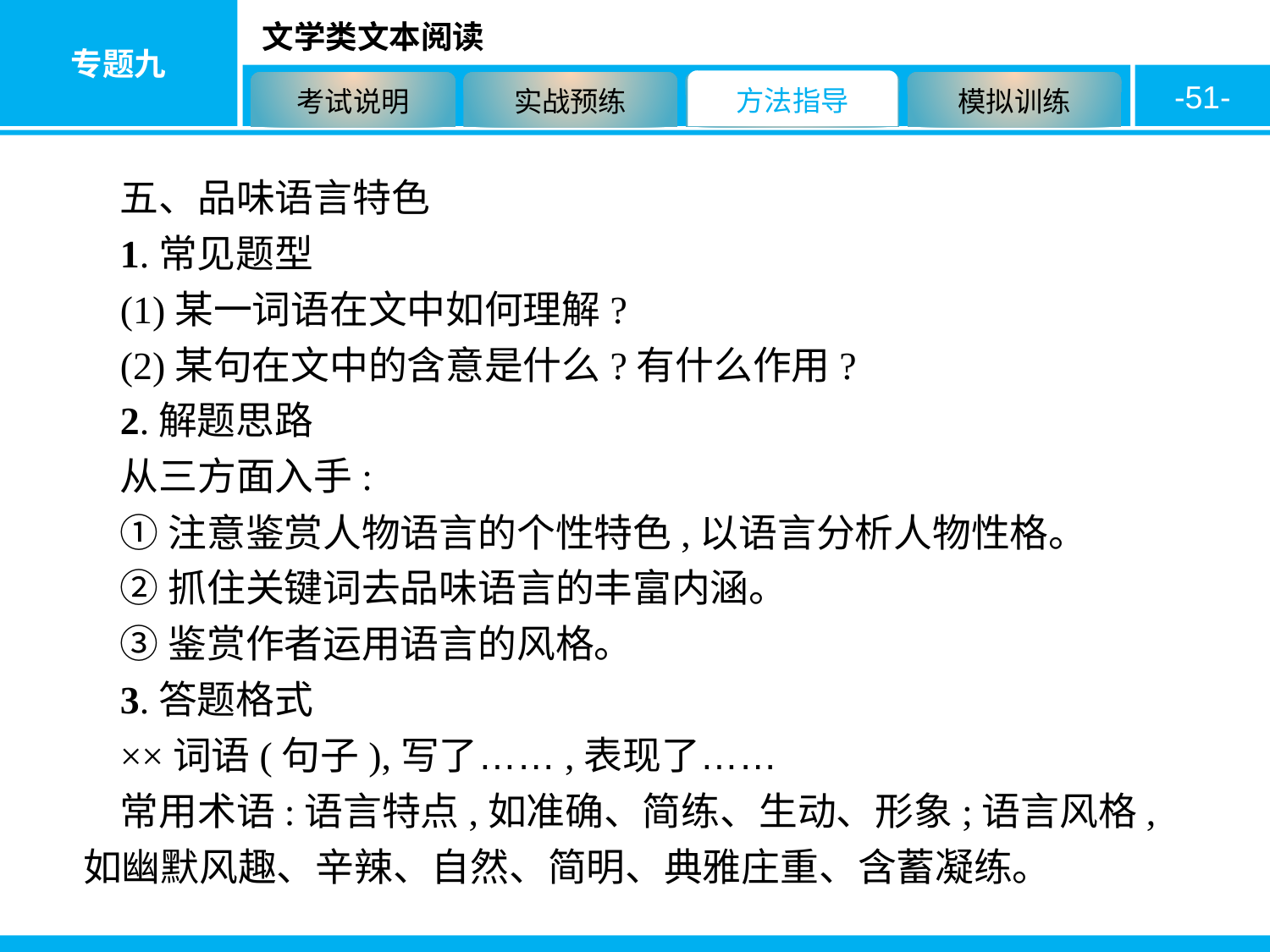

-51-
五、品味语言特色
1.常见题型
(1)某一词语在文中如何理解?
(2)某句在文中的含意是什么?有什么作用?
2.解题思路
从三方面入手:
①注意鉴赏人物语言的个性特色,以语言分析人物性格。
②抓住关键词去品味语言的丰富内涵。
③鉴赏作者运用语言的风格。
3.答题格式
××词语(句子),写了……,表现了……
常用术语:语言特点,如准确、简练、生动、形象;语言风格,如幽默风趣、辛辣、自然、简明、典雅庄重、含蓄凝练。